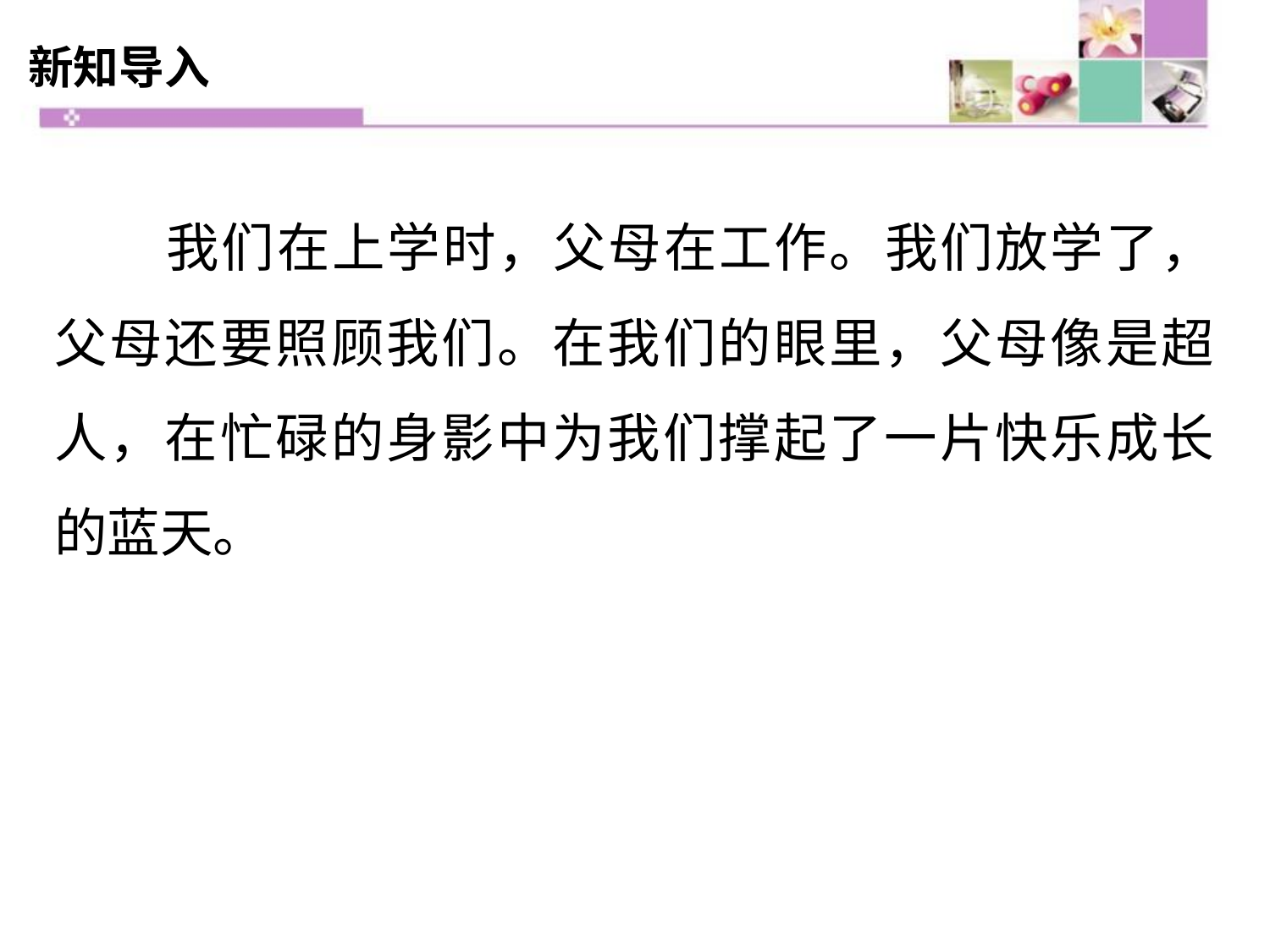

# 新知导入
我们在上学时，父母在工作。我们放学了，父母还要照顾我们。在我们的眼里，父母像是超人，在忙碌的身影中为我们撑起了一片快乐成长的蓝天。